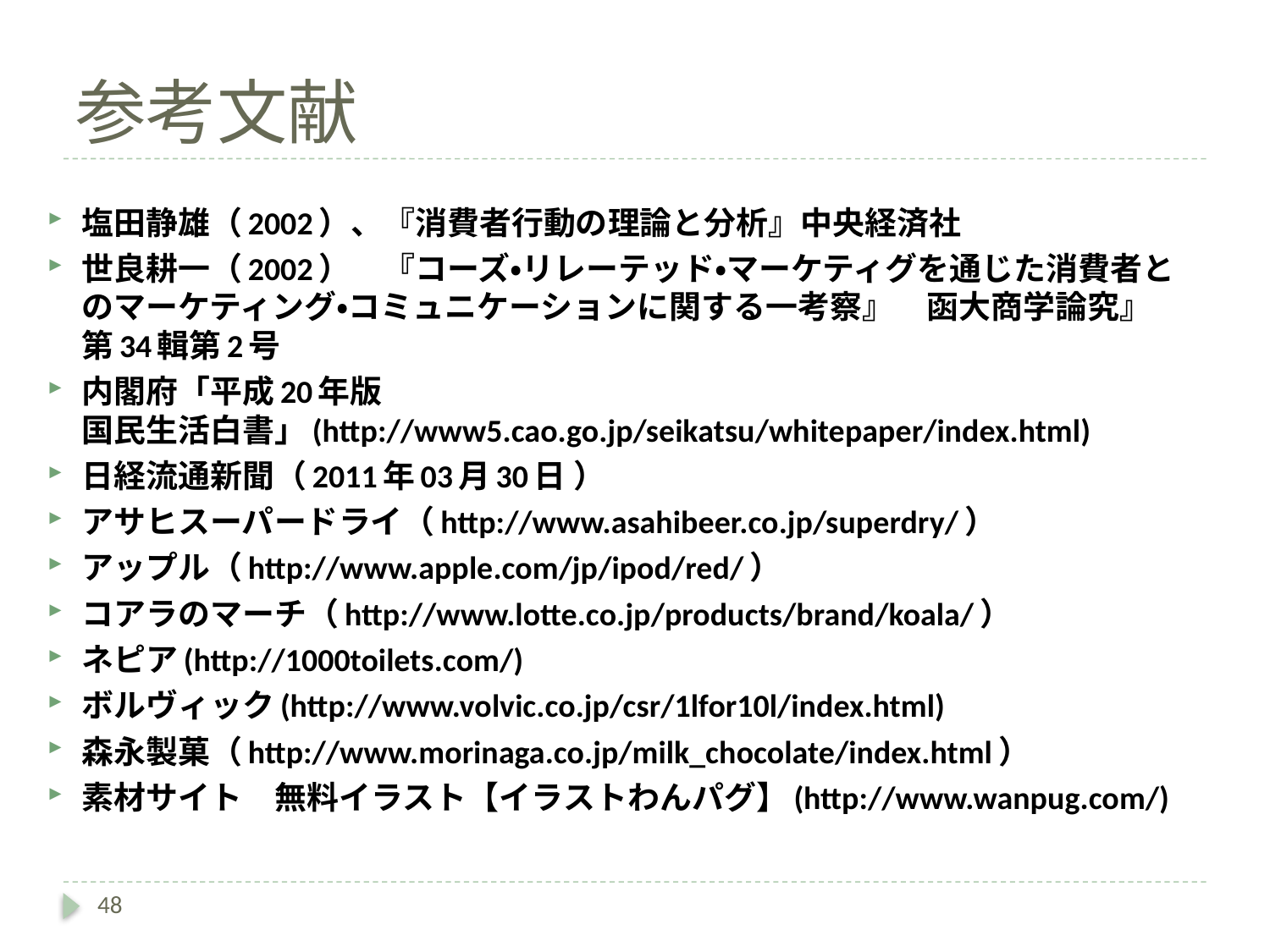

# 参考文献
塩田静雄（2002）、『消費者行動の理論と分析』中央経済社
世良耕一（2002）　『コーズ・リレーテッド・マーケティグを通じた消費者とのマーケティング・コミュニケーションに関する一考察』　函大商学論究』第34輯第2号
内閣府「平成20年版　国民生活白書」(http://www5.cao.go.jp/seikatsu/whitepaper/index.html)
日経流通新聞（2011年03月30日 ）
アサヒスーパードライ（http://www.asahibeer.co.jp/superdry/）
アップル（http://www.apple.com/jp/ipod/red/）
コアラのマーチ（http://www.lotte.co.jp/products/brand/koala/）
ネピア(http://1000toilets.com/)
ボルヴィック(http://www.volvic.co.jp/csr/1lfor10l/index.html)
森永製菓（http://www.morinaga.co.jp/milk_chocolate/index.html）
素材サイト　無料イラスト【イラストわんパグ】(http://www.wanpug.com/)

48